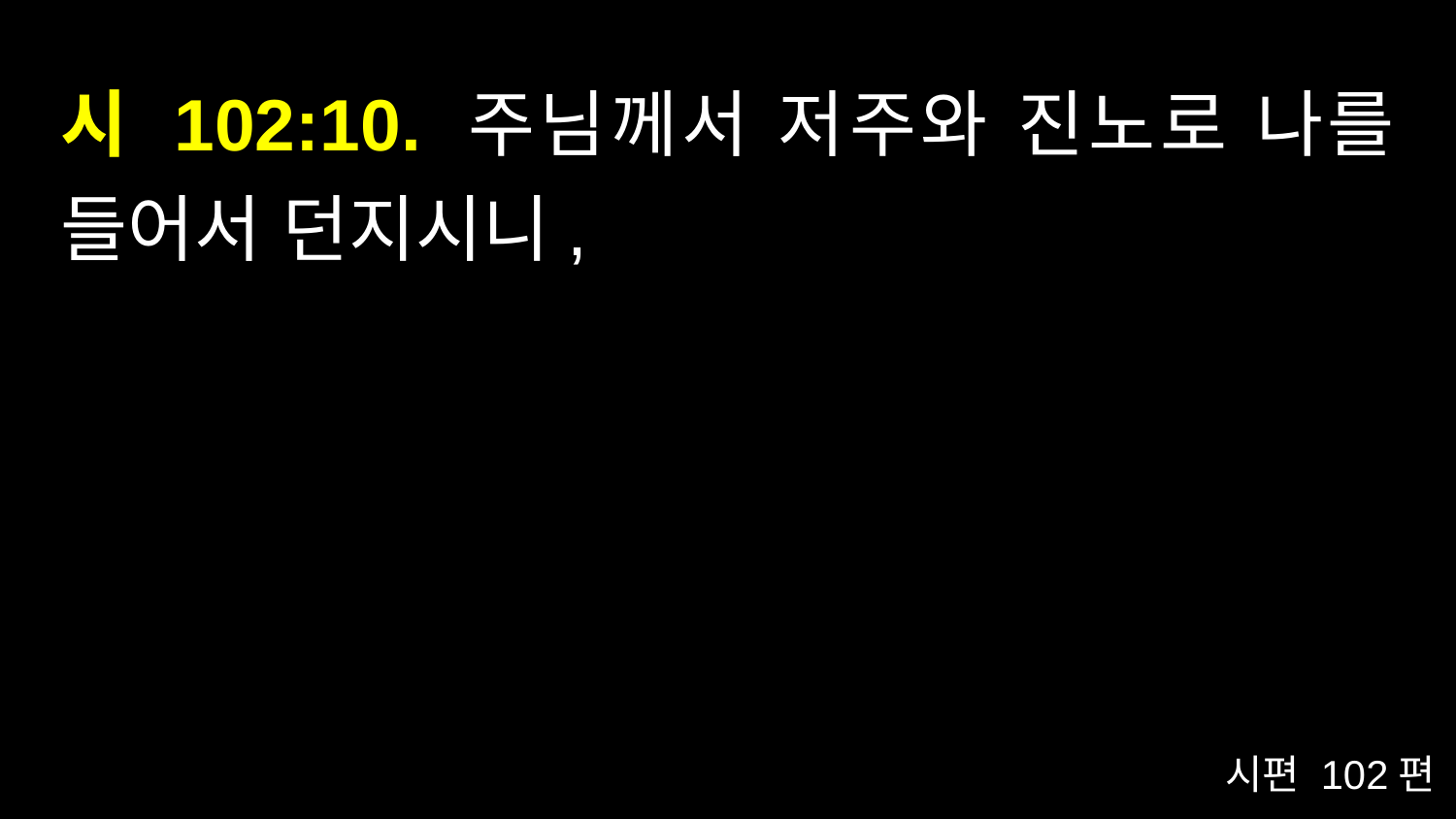

# 시 102:10. 주님께서 저주와 진노로 나를 들어서 던지시니,
시편 102편